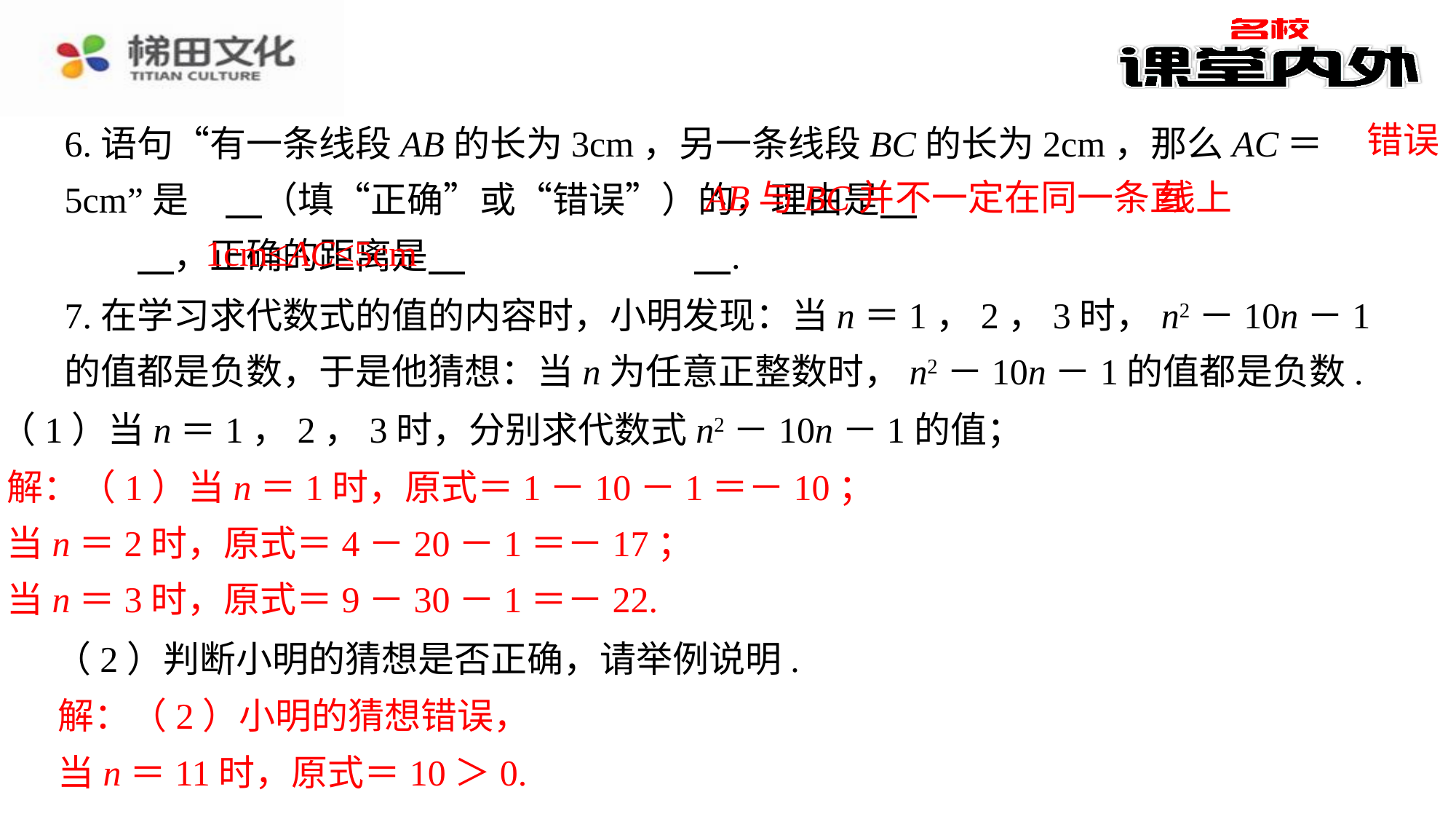

错误
6.语句“有一条线段AB的长为3cm，另一条线段BC的长为2cm，那么AC＝5cm”是 误　⁠（填“正确”或“错误”）的，理由是 　AB与BC并不一定在同一条直线上　⁠，正确的距离是 　1cm≤AC≤5cm　⁠.
线上
AB与BC并不一定在同一条直
1cm≤AC≤5cm
7.在学习求代数式的值的内容时，小明发现：当n＝1，2，3时，n2－10n－1的值都是负数，于是他猜想：当n为任意正整数时，n2－10n－1的值都是负数.
（1）当n＝1，2，3时，分别求代数式n2－10n－1的值；
解：（1）当n＝1时，原式＝1－10－1＝－10；
当n＝2时，原式＝4－20－1＝－17；
当n＝3时，原式＝9－30－1＝－22.
（2）判断小明的猜想是否正确，请举例说明.
解：（2）小明的猜想错误，
当n＝11时，原式＝10＞0.